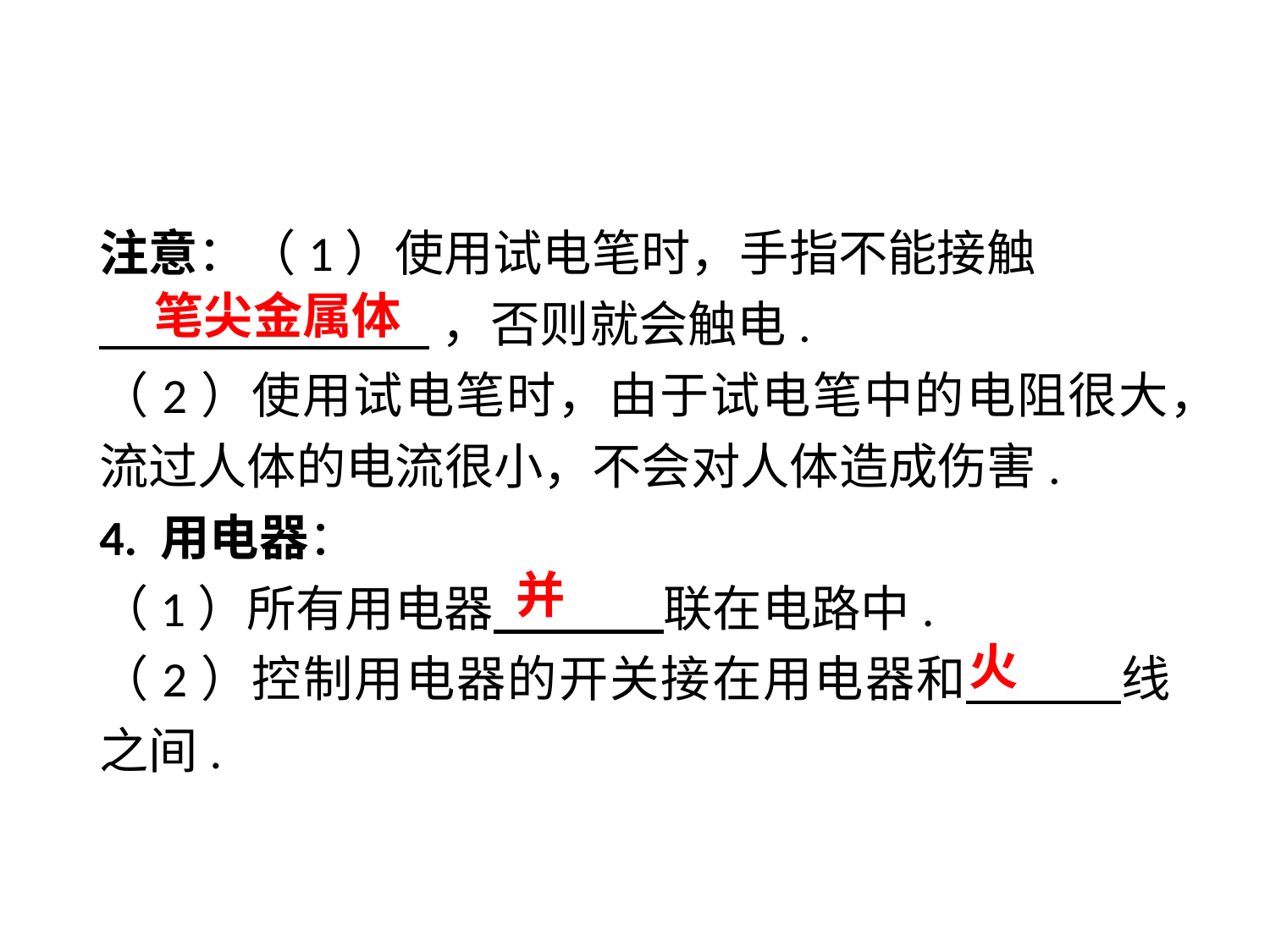

注意：（1）使用试电笔时，手指不能接触
                              ，否则就会触电.
（2）使用试电笔时，由于试电笔中的电阻很大，流过人体的电流很小，不会对人体造成伤害.
4. 用电器：
（1）所有用电器           　联在电路中.
（2）控制用电器的开关接在用电器和        　线之间.
笔尖金属体
并
火